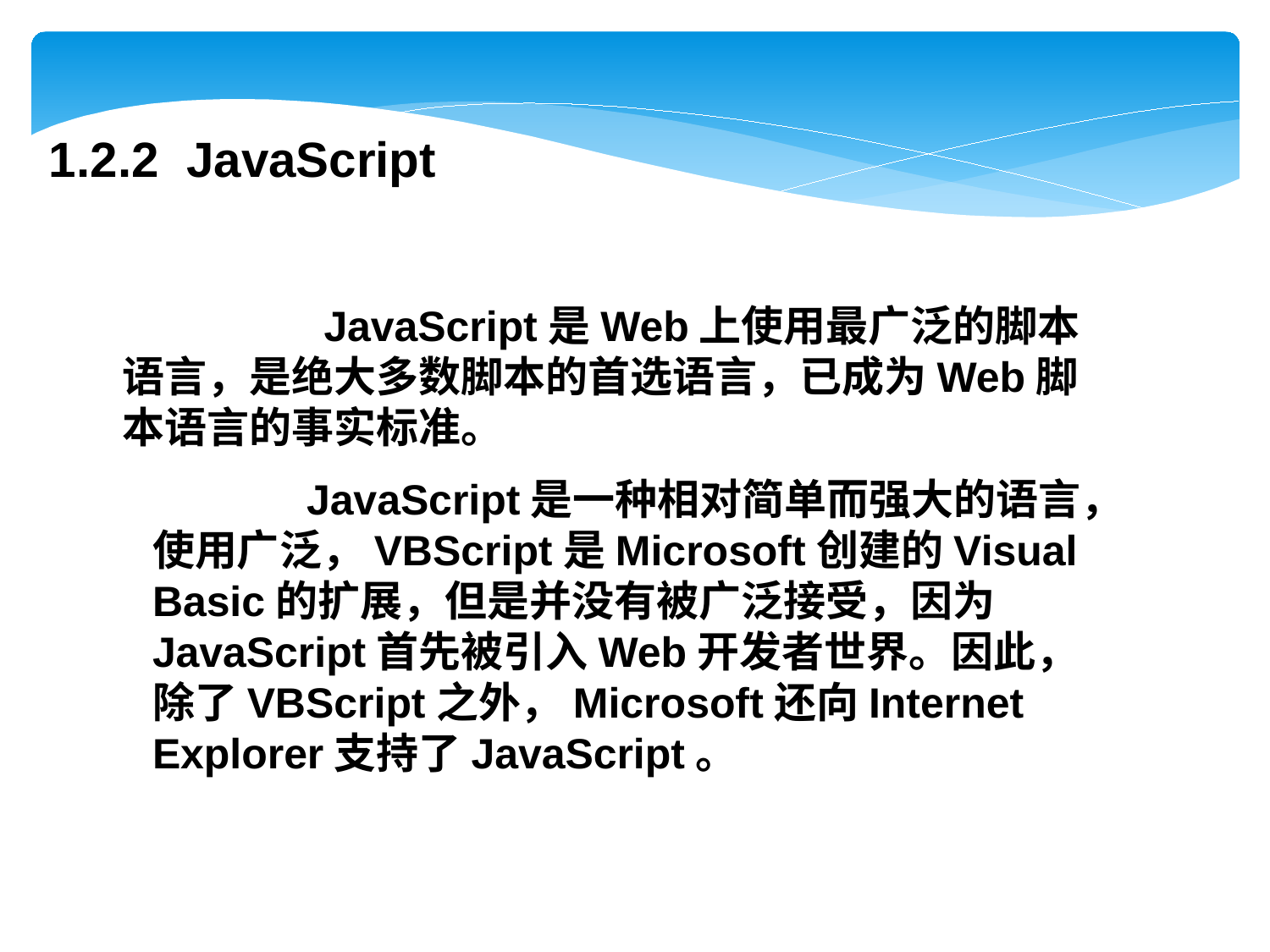

1.2.2  JavaScript
                 JavaScript是Web上使用最广泛的脚本语言，是绝大多数脚本的首选语言，已成为Web脚本语言的事实标准。
             JavaScript是一种相对简单而强大的语言，使用广泛，VBScript是Microsoft创建的Visual Basic的扩展，但是并没有被广泛接受，因为JavaScript首先被引入Web开发者世界。因此，除了VBScript之外，Microsoft还向Internet Explorer支持了JavaScript。